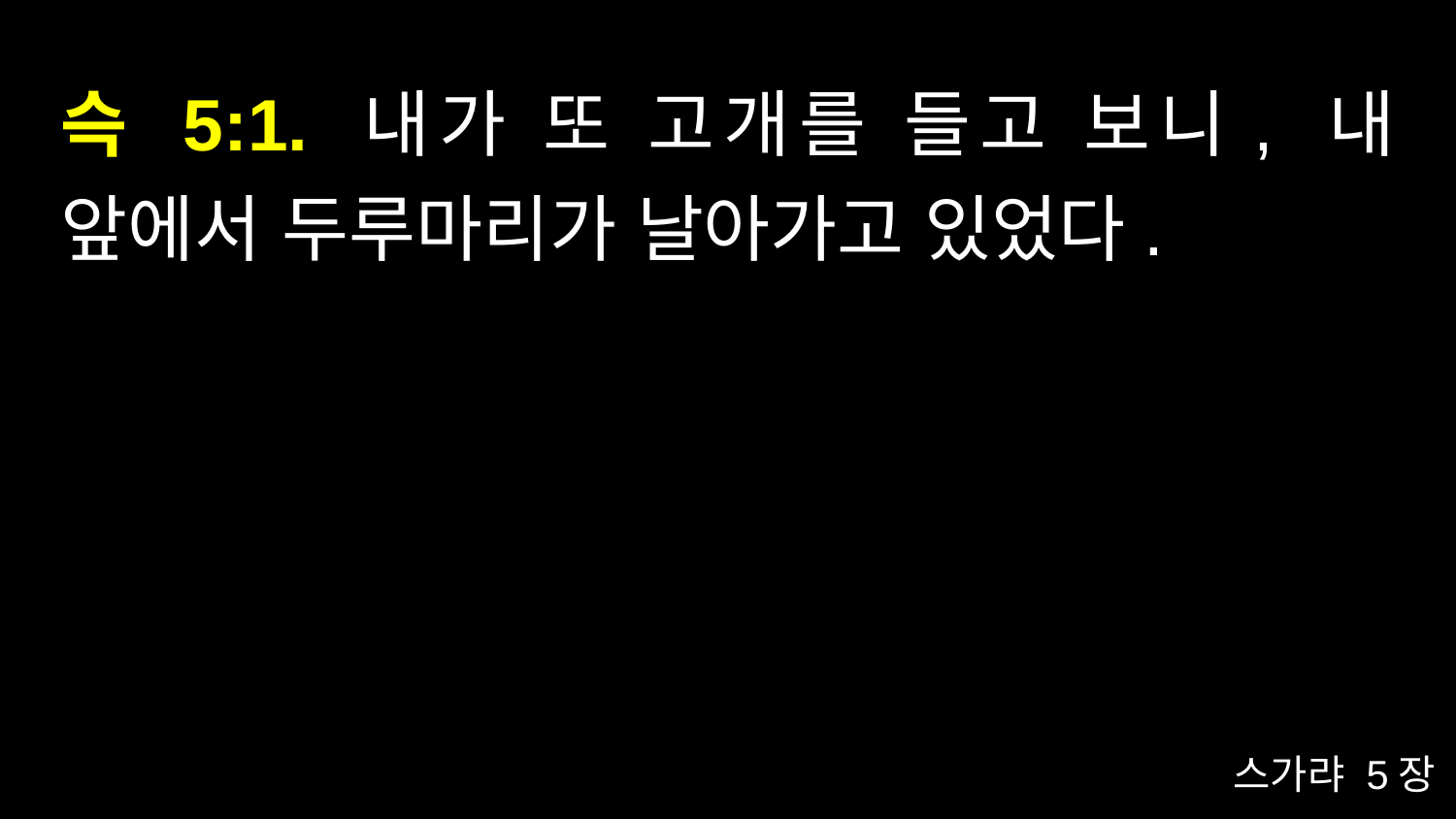

# 슥 5:1. 내가 또 고개를 들고 보니, 내 앞에서 두루마리가 날아가고 있었다.
스가랴 5장